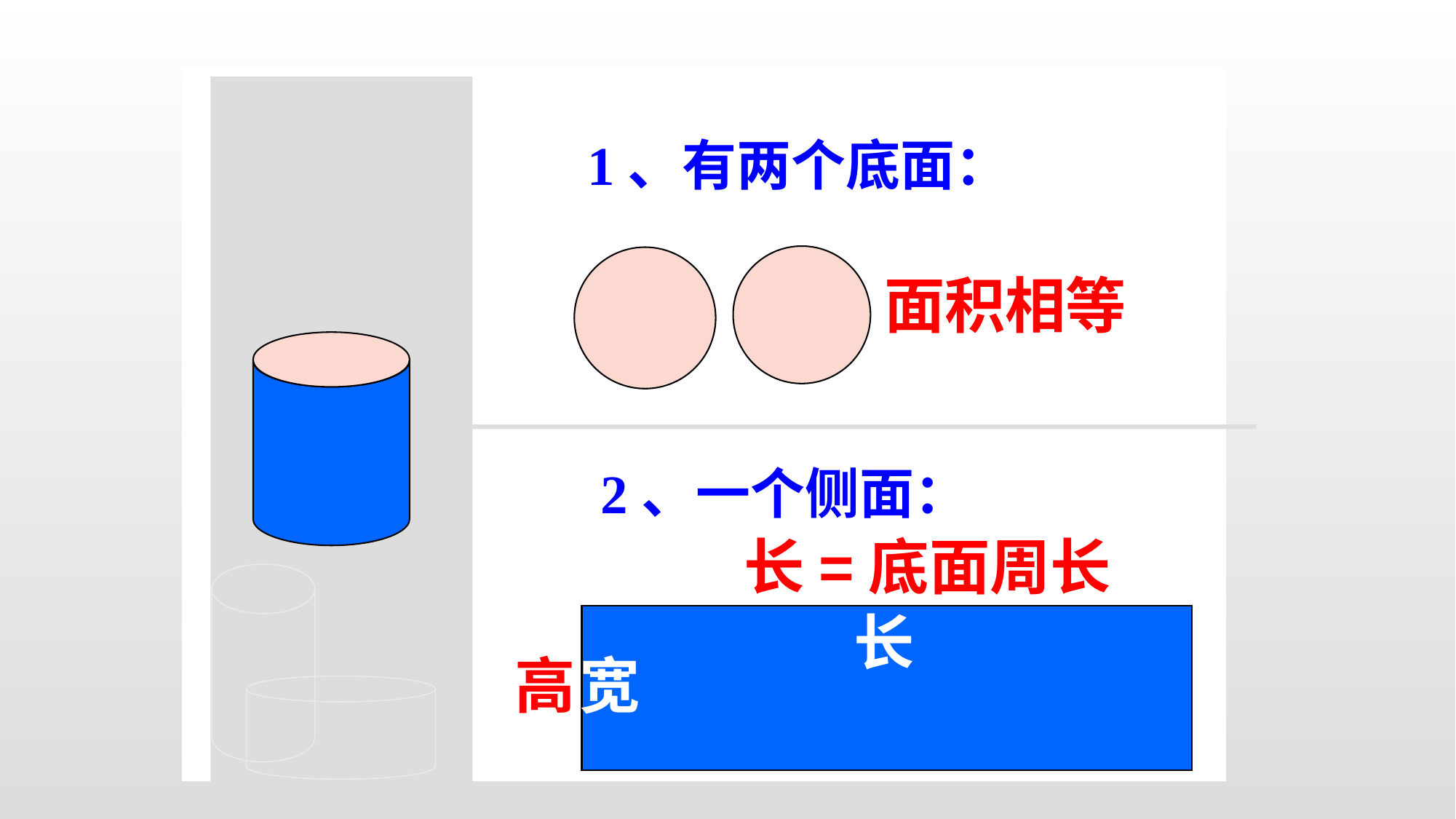

1、有两个底面：

面积相等

2、一个侧面：
长=底面周长

长

高
宽